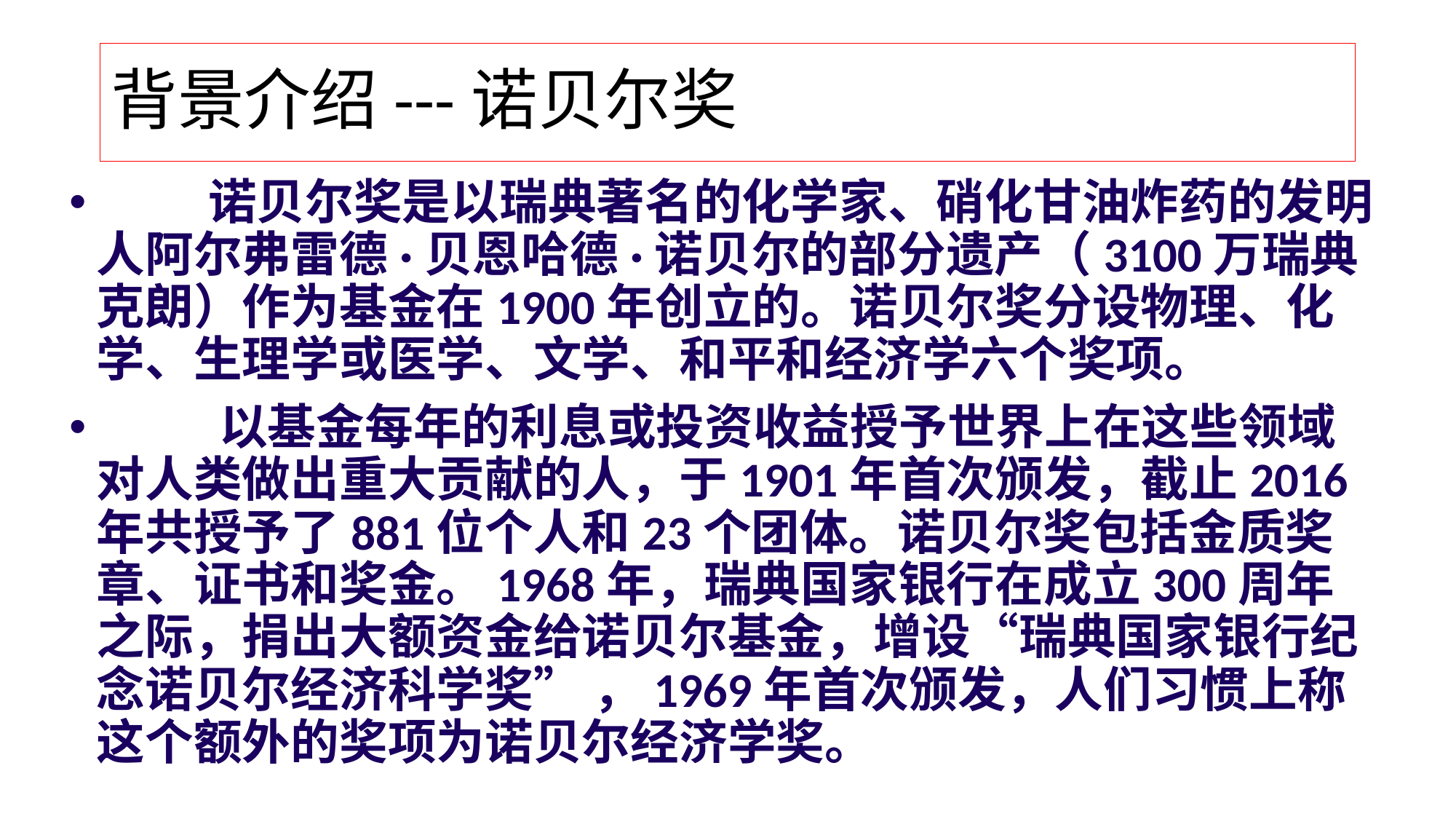

# 背景介绍---诺贝尔奖
         诺贝尔奖是以瑞典著名的化学家、硝化甘油炸药的发明人阿尔弗雷德·贝恩哈德·诺贝尔的部分遗产（3100万瑞典克朗）作为基金在1900年创立的。诺贝尔奖分设物理、化学、生理学或医学、文学、和平和经济学六个奖项。
          以基金每年的利息或投资收益授予世界上在这些领域对人类做出重大贡献的人，于1901年首次颁发，截止2016年共授予了881位个人和23个团体。诺贝尔奖包括金质奖章、证书和奖金。1968年，瑞典国家银行在成立300周年之际，捐出大额资金给诺贝尔基金，增设“瑞典国家银行纪念诺贝尔经济科学奖” ，1969年首次颁发，人们习惯上称这个额外的奖项为诺贝尔经济学奖。